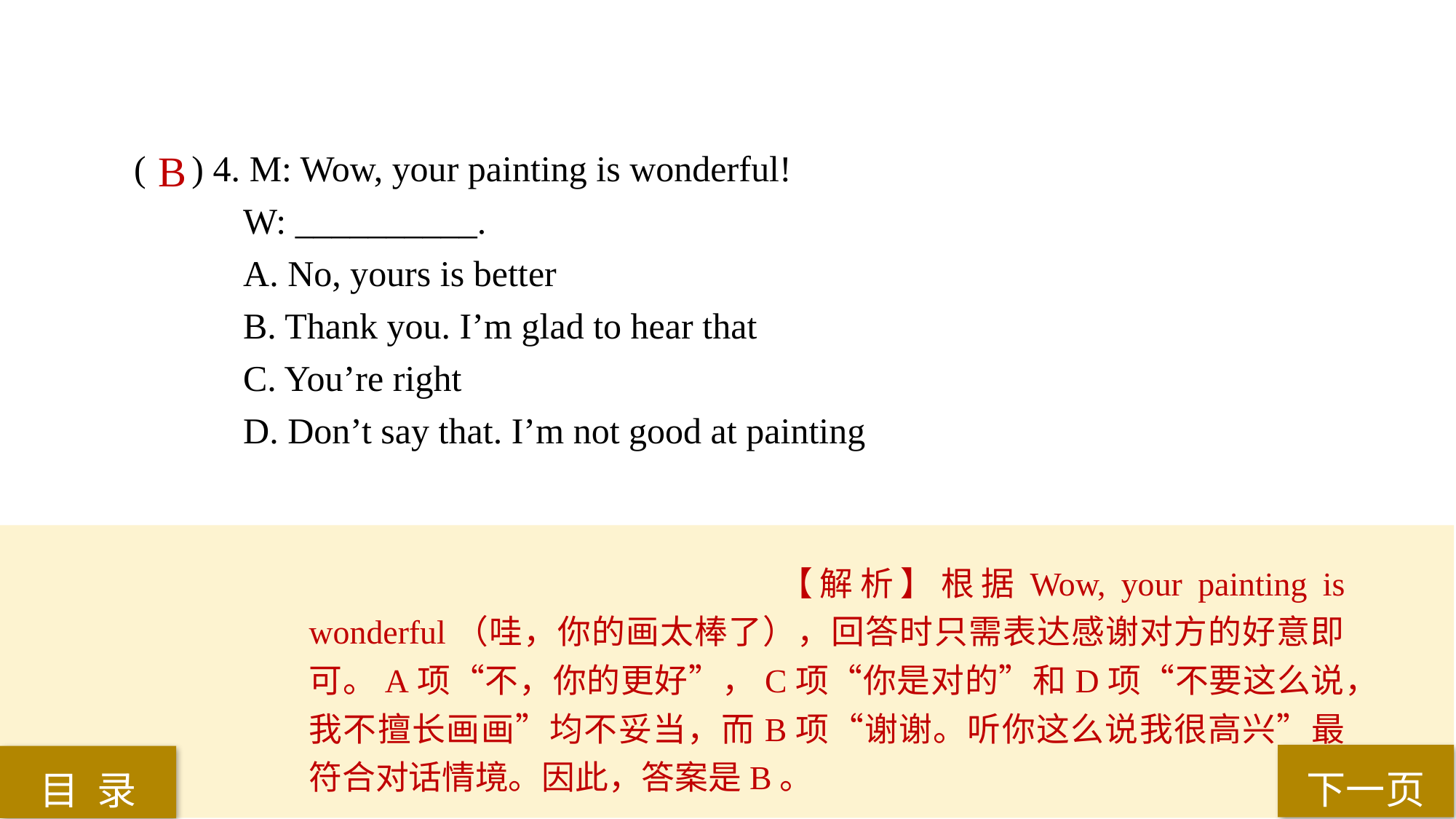

(     ) 4. M: Wow, your painting is wonderful!
W: __________.
A. No, yours is better
B. Thank you. I’m glad to hear that
C. You’re right
D. Don’t say that. I’m not good at painting
B
【解析】根据Wow, your painting is wonderful（哇，你的画太棒了），回答时只需表达感谢对方的好意即可。A项“不，你的更好”，C项“你是对的”和D项“不要这么说，我不擅长画画”均不妥当，而B项“谢谢。听你这么说我很高兴”最符合对话情境。因此，答案是B。